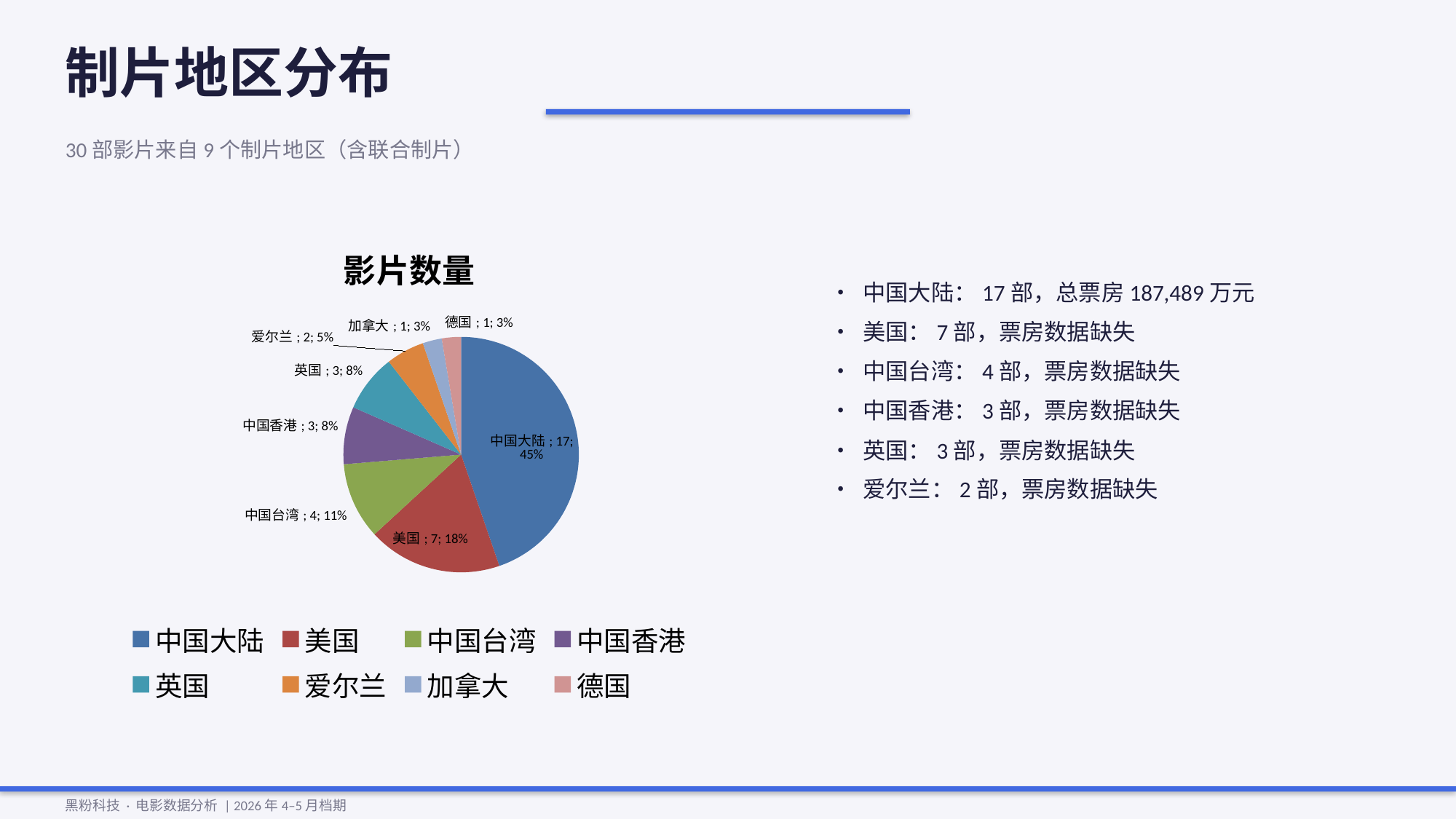

制片地区分布

30部影片来自9个制片地区（含联合制片）

### Chart

| Category | 影片数量 |
|---|---|
| 中国大陆 | 17.0 |
| 美国 | 7.0 |
| 中国台湾 | 4.0 |
| 中国香港 | 3.0 |
| 英国 | 3.0 |
| 爱尔兰 | 2.0 |
| 加拿大 | 1.0 |
| 德国 | 1.0 |
• 中国大陆：17部，总票房187,489万元
• 美国：7部，票房数据缺失
• 中国台湾：4部，票房数据缺失
• 中国香港：3部，票房数据缺失
• 英国：3部，票房数据缺失
• 爱尔兰：2部，票房数据缺失

黑粉科技 · 电影数据分析 | 2026年4–5月档期